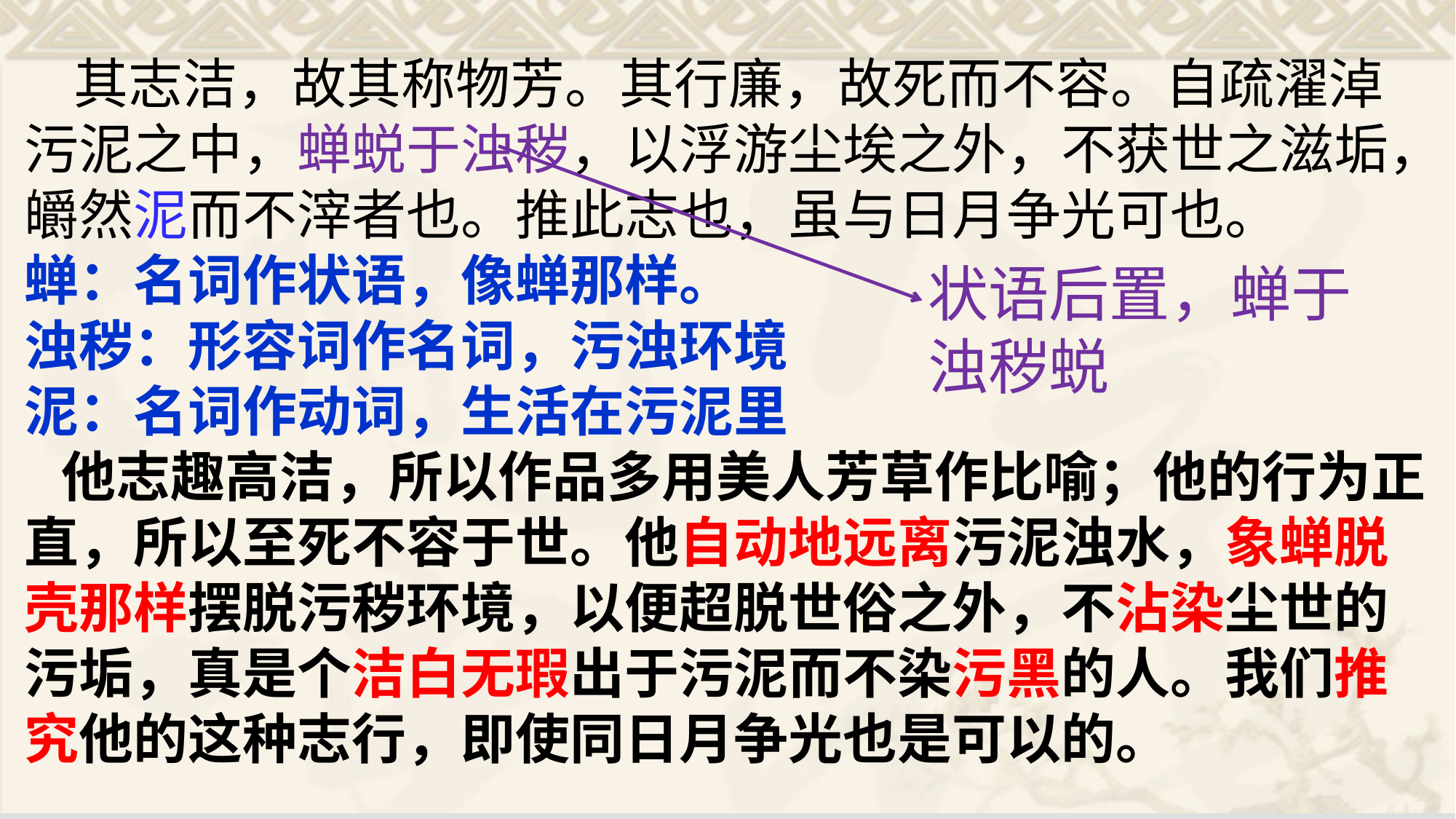

其志洁，故其称物芳。其行廉，故死而不容。自疏濯淖污泥之中，蝉蜕于浊秽，以浮游尘埃之外，不获世之滋垢，皭然泥而不滓者也。推此志也，虽与日月争光可也。
蝉：名词作状语，像蝉那样。
浊秽：形容词作名词，污浊环境
泥：名词作动词，生活在污泥里
  他志趣高洁，所以作品多用美人芳草作比喻；他的行为正直，所以至死不容于世。他自动地远离污泥浊水，象蝉脱壳那样摆脱污秽环境，以便超脱世俗之外，不沾染尘世的污垢，真是个洁白无瑕出于污泥而不染污黑的人。我们推究他的这种志行，即使同日月争光也是可以的。

状语后置，蝉于浊秽蜕